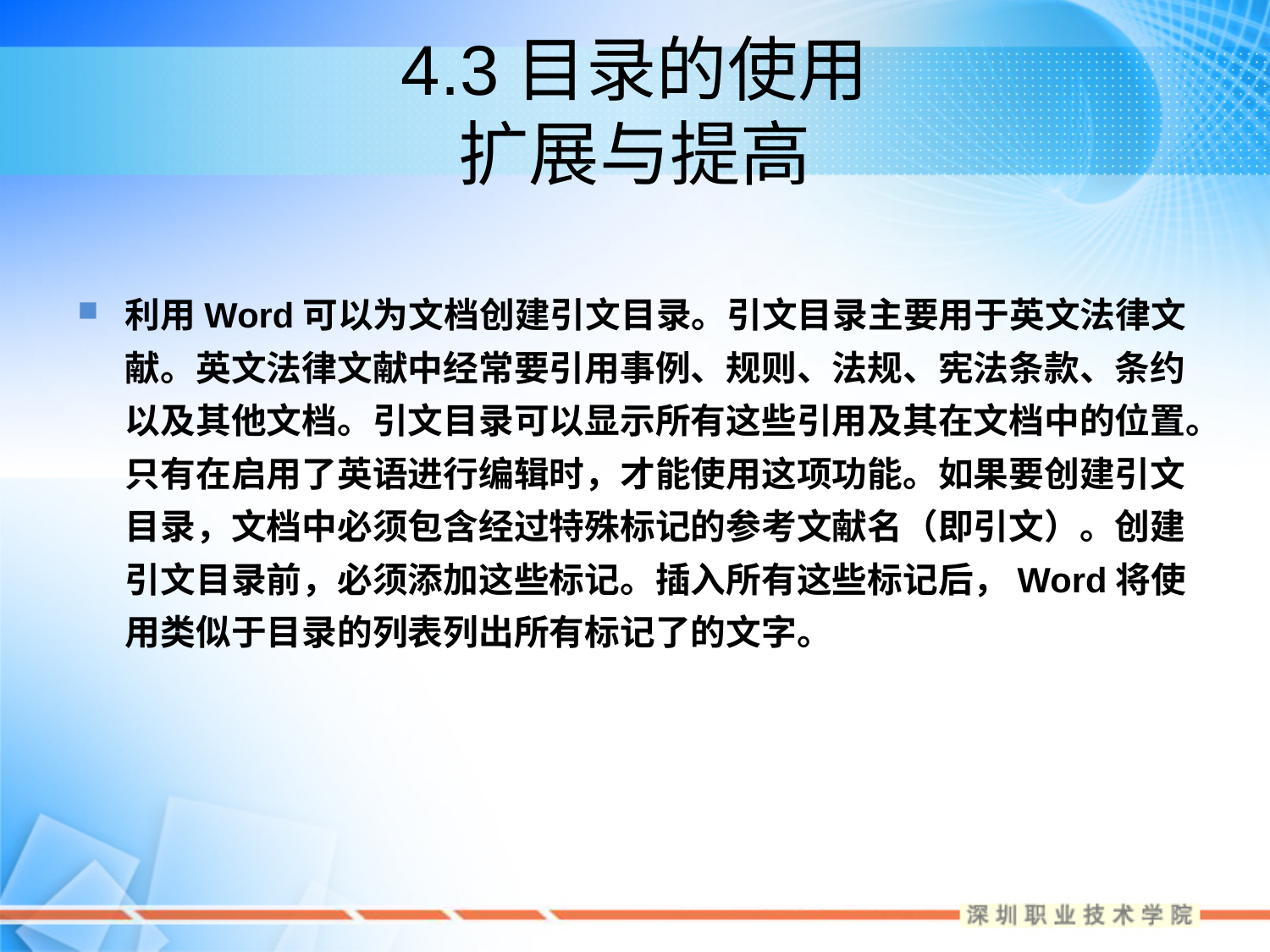

# 4.3目录的使用 扩展与提高
利用Word可以为文档创建引文目录。引文目录主要用于英文法律文献。英文法律文献中经常要引用事例、规则、法规、宪法条款、条约以及其他文档。引文目录可以显示所有这些引用及其在文档中的位置。只有在启用了英语进行编辑时，才能使用这项功能。如果要创建引文目录，文档中必须包含经过特殊标记的参考文献名（即引文）。创建引文目录前，必须添加这些标记。插入所有这些标记后，Word将使用类似于目录的列表列出所有标记了的文字。